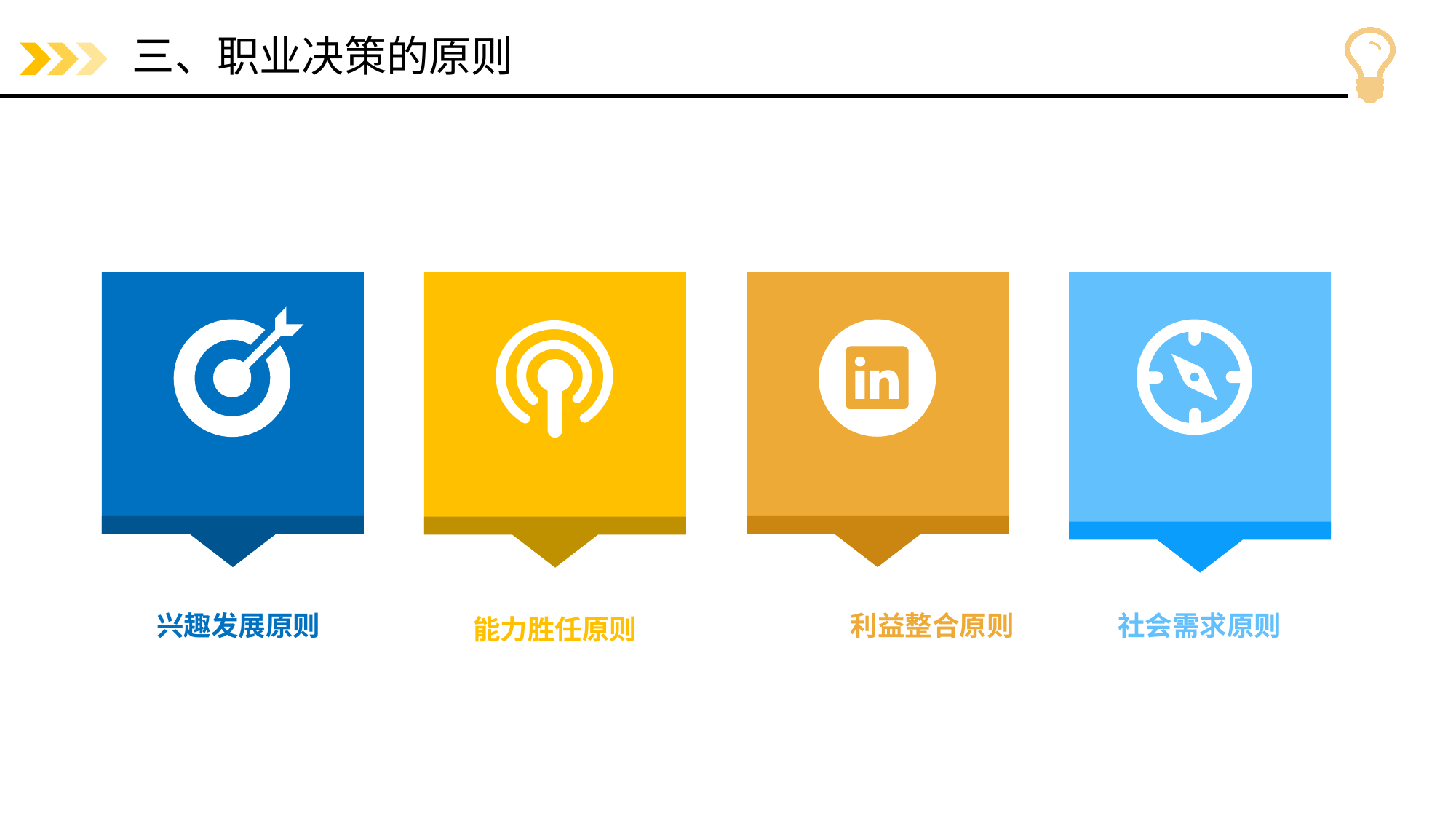

8
# 三、职业决策的原则

	兴趣发展原则

能力胜任原则

	利益整合原则

社会需求原则